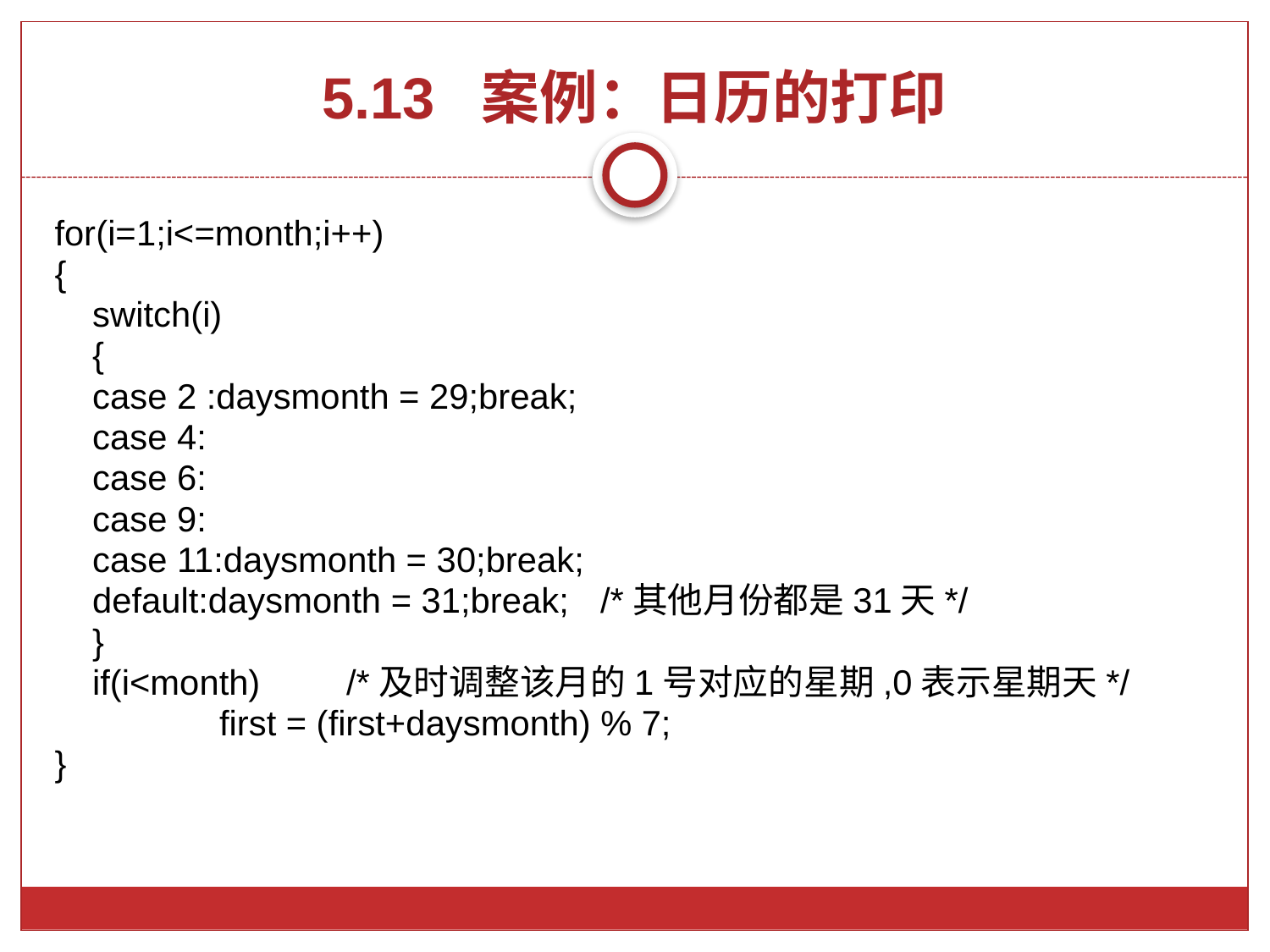

# 5.13  案例：日历的打印
for(i=1;i<=month;i++)
{
	switch(i)
	{
	case 2 :daysmonth = 29;break;
	case 4:
	case 6:
	case 9:
	case 11:daysmonth = 30;break;
	default:daysmonth = 31;break;	/*其他月份都是31天*/
	}
	if(i<month)	/*及时调整该月的1号对应的星期,0表示星期天*/
		first = (first+daysmonth) % 7;
}